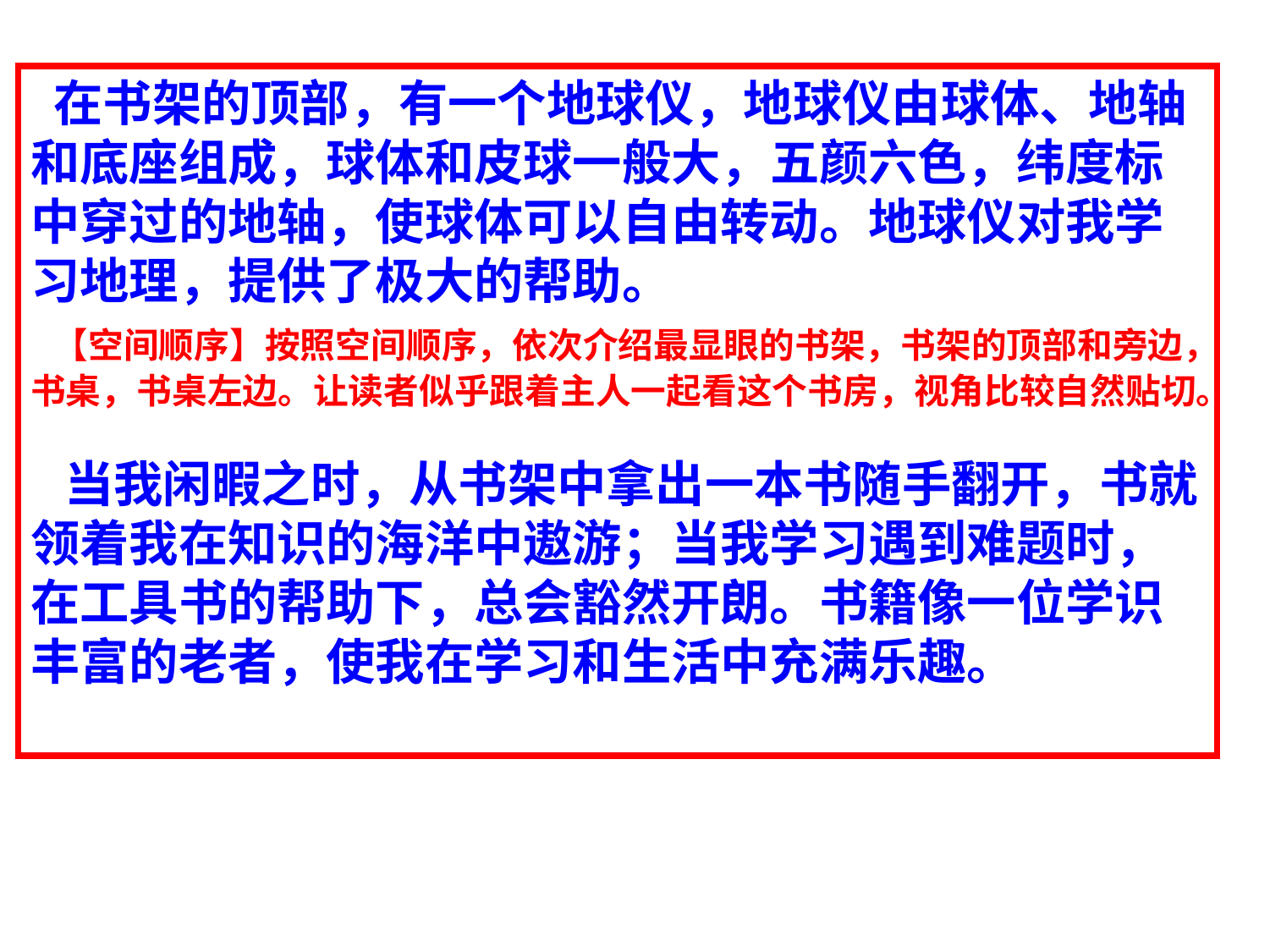

在书架的顶部，有一个地球仪，地球仪由球体、地轴和底座组成，球体和皮球一般大，五颜六色，纬度标中穿过的地轴，使球体可以自由转动。地球仪对我学习地理，提供了极大的帮助。
  【空间顺序】按照空间顺序，依次介绍最显眼的书架，书架的顶部和旁边，书桌，书桌左边。让读者似乎跟着主人一起看这个书房，视角比较自然贴切。
   当我闲暇之时，从书架中拿出一本书随手翻开，书就领着我在知识的海洋中遨游；当我学习遇到难题时，在工具书的帮助下，总会豁然开朗。书籍像一位学识丰富的老者，使我在学习和生活中充满乐趣。